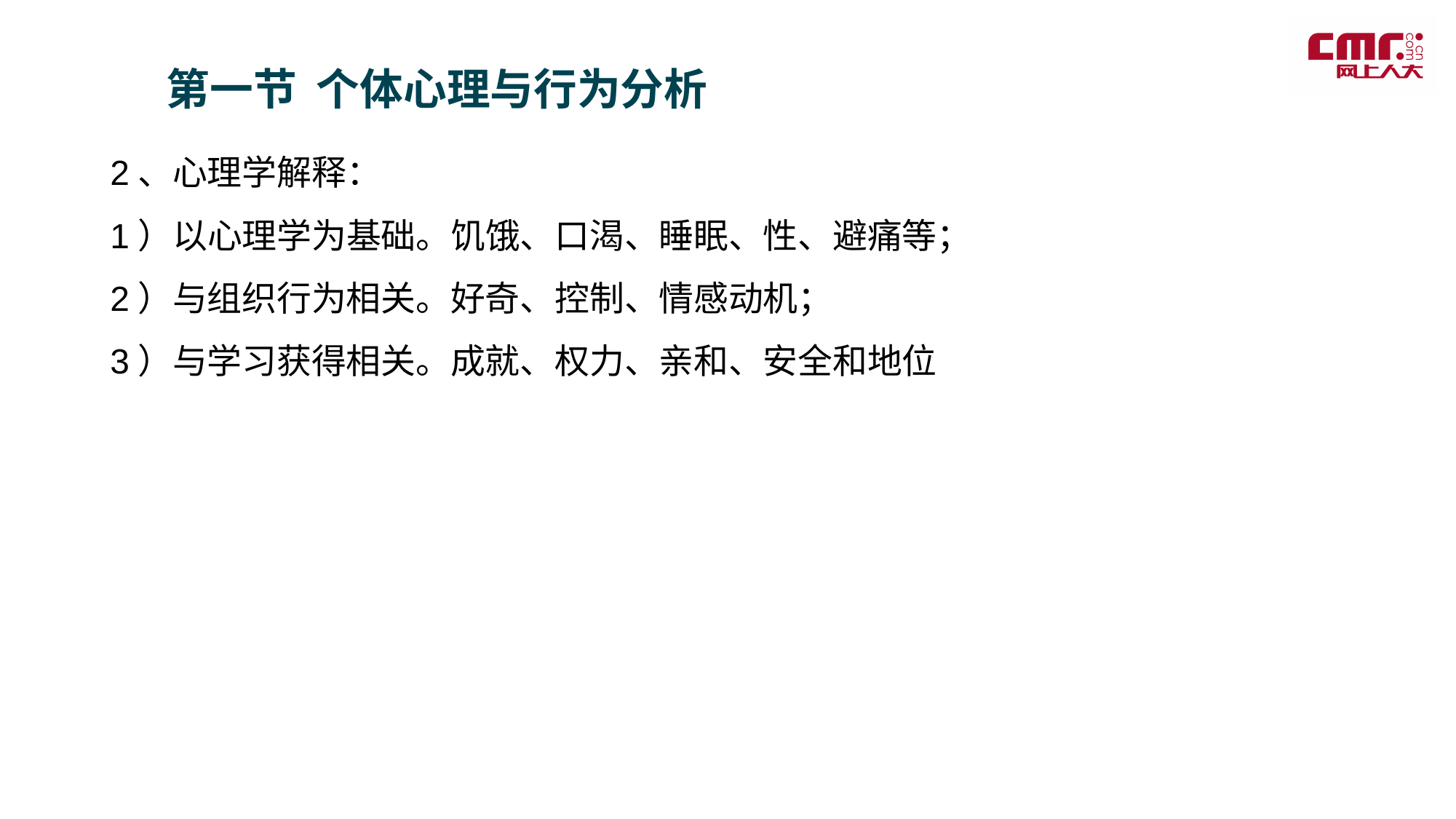

第一节  个体心理与行为分析
2、心理学解释：
1）以心理学为基础。饥饿、口渴、睡眠、性、避痛等；
2）与组织行为相关。好奇、控制、情感动机；
3）与学习获得相关。成就、权力、亲和、安全和地位